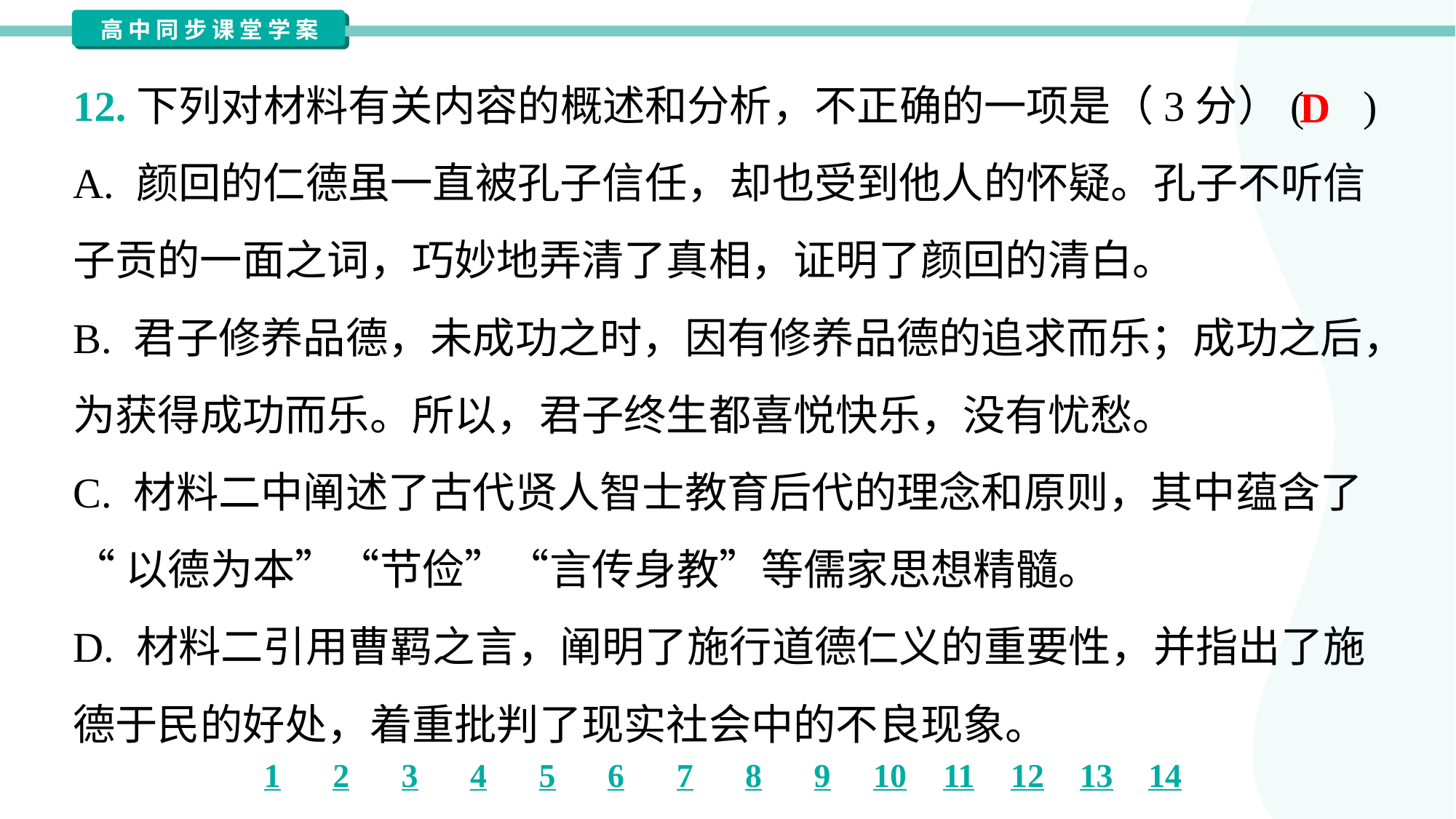

12.下列对材料有关内容的概述和分析，不正确的一项是（3分）(     )
D
A. 颜回的仁德虽一直被孔子信任，却也受到他人的怀疑。孔子不听信
子贡的一面之词，巧妙地弄清了真相，证明了颜回的清白。
B. 君子修养品德，未成功之时，因有修养品德的追求而乐；成功之后，
为获得成功而乐。所以，君子终生都喜悦快乐，没有忧愁。
C. 材料二中阐述了古代贤人智士教育后代的理念和原则，其中蕴含了
“以德为本”“节俭”“言传身教”等儒家思想精髓。
D. 材料二引用曹羁之言，阐明了施行道德仁义的重要性，并指出了施
德于民的好处，着重批判了现实社会中的不良现象。